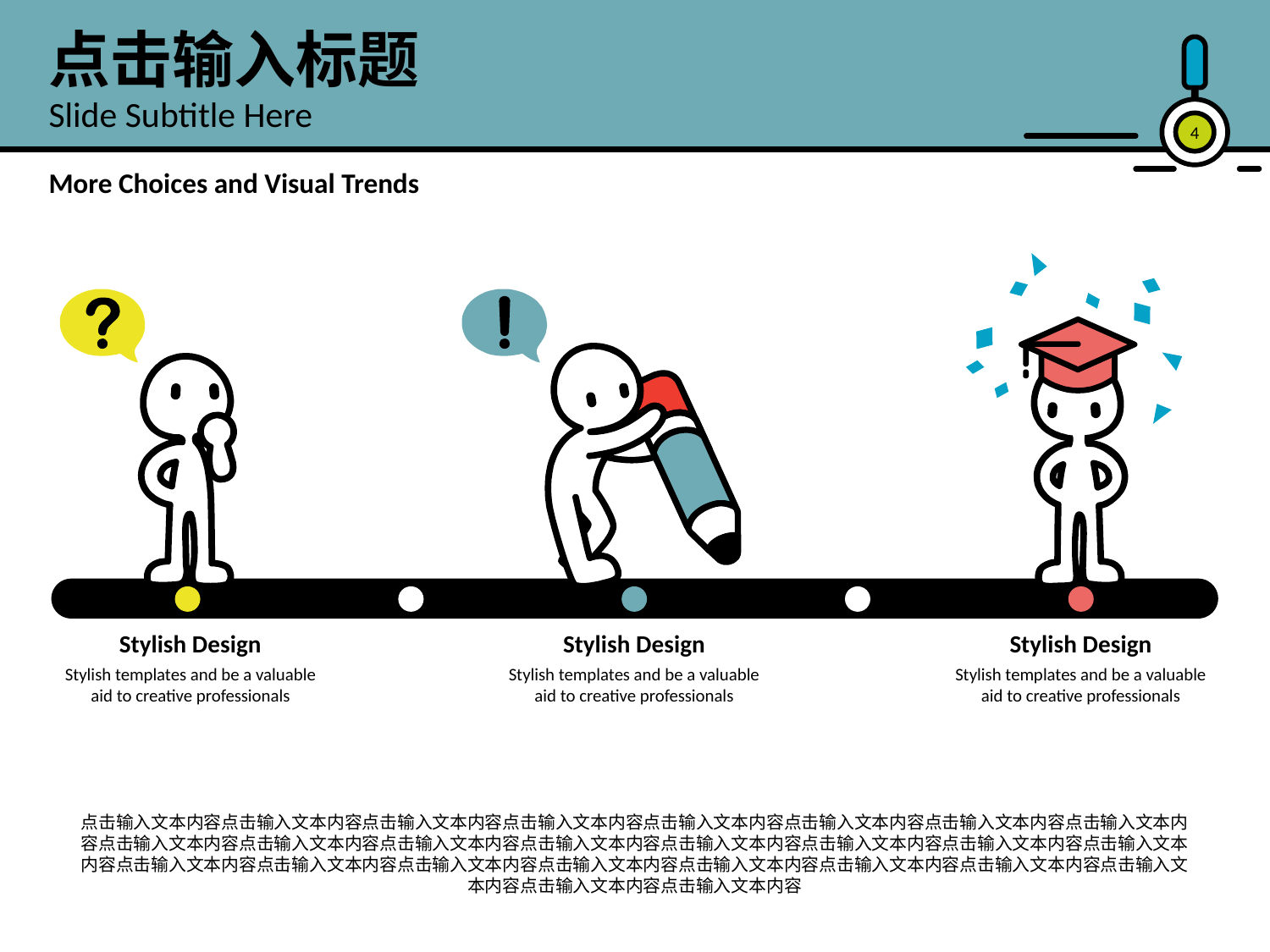

点击输入标题
Slide Subtitle Here
4
More Choices and Visual Trends

Stylish Design
Stylish templates and be a valuable aid to creative professionals
Stylish Design
Stylish templates and be a valuable aid to creative professionals
Stylish Design
Stylish templates and be a valuable aid to creative professionals
点击输入文本内容点击输入文本内容点击输入文本内容点击输入文本内容点击输入文本内容点击输入文本内容点击输入文本内容点击输入文本内容点击输入文本内容点击输入文本内容点击输入文本内容点击输入文本内容点击输入文本内容点击输入文本内容点击输入文本内容点击输入文本内容点击输入文本内容点击输入文本内容点击输入文本内容点击输入文本内容点击输入文本内容点击输入文本内容点击输入文本内容点击输入文本内容点击输入文本内容点击输入文本内容